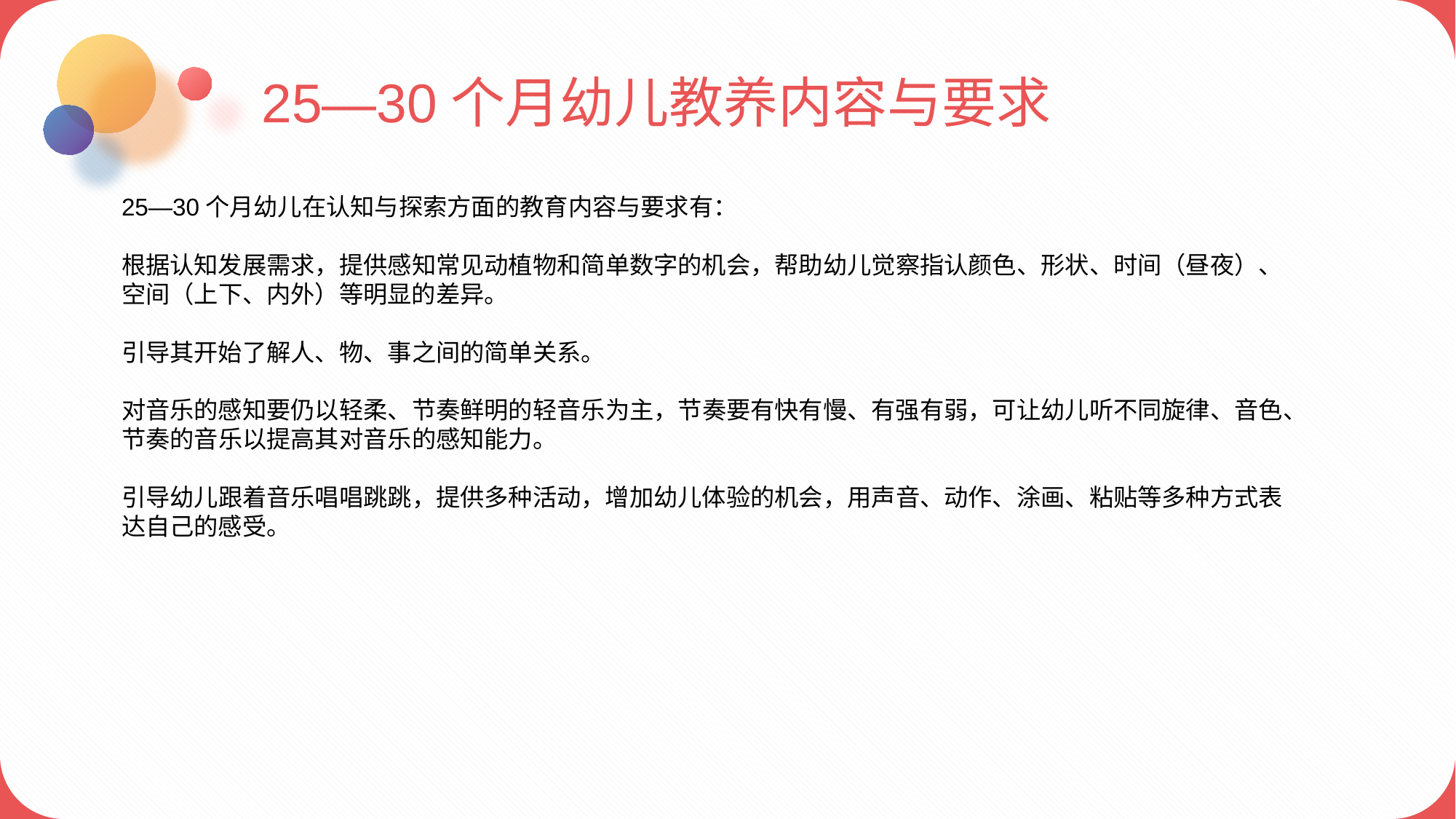

25—30个月幼儿教养内容与要求
25—30个月幼儿在认知与探索方面的教育内容与要求有：

根据认知发展需求，提供感知常见动植物和简单数字的机会，帮助幼儿觉察指认颜色、形状、时间（昼夜）、空间（上下、内外）等明显的差异。

引导其开始了解人、物、事之间的简单关系。

对音乐的感知要仍以轻柔、节奏鲜明的轻音乐为主，节奏要有快有慢、有强有弱，可让幼儿听不同旋律、音色、节奏的音乐以提高其对音乐的感知能力。

引导幼儿跟着音乐唱唱跳跳，提供多种活动，增加幼儿体验的机会，用声音、动作、涂画、粘贴等多种方式表达自己的感受。